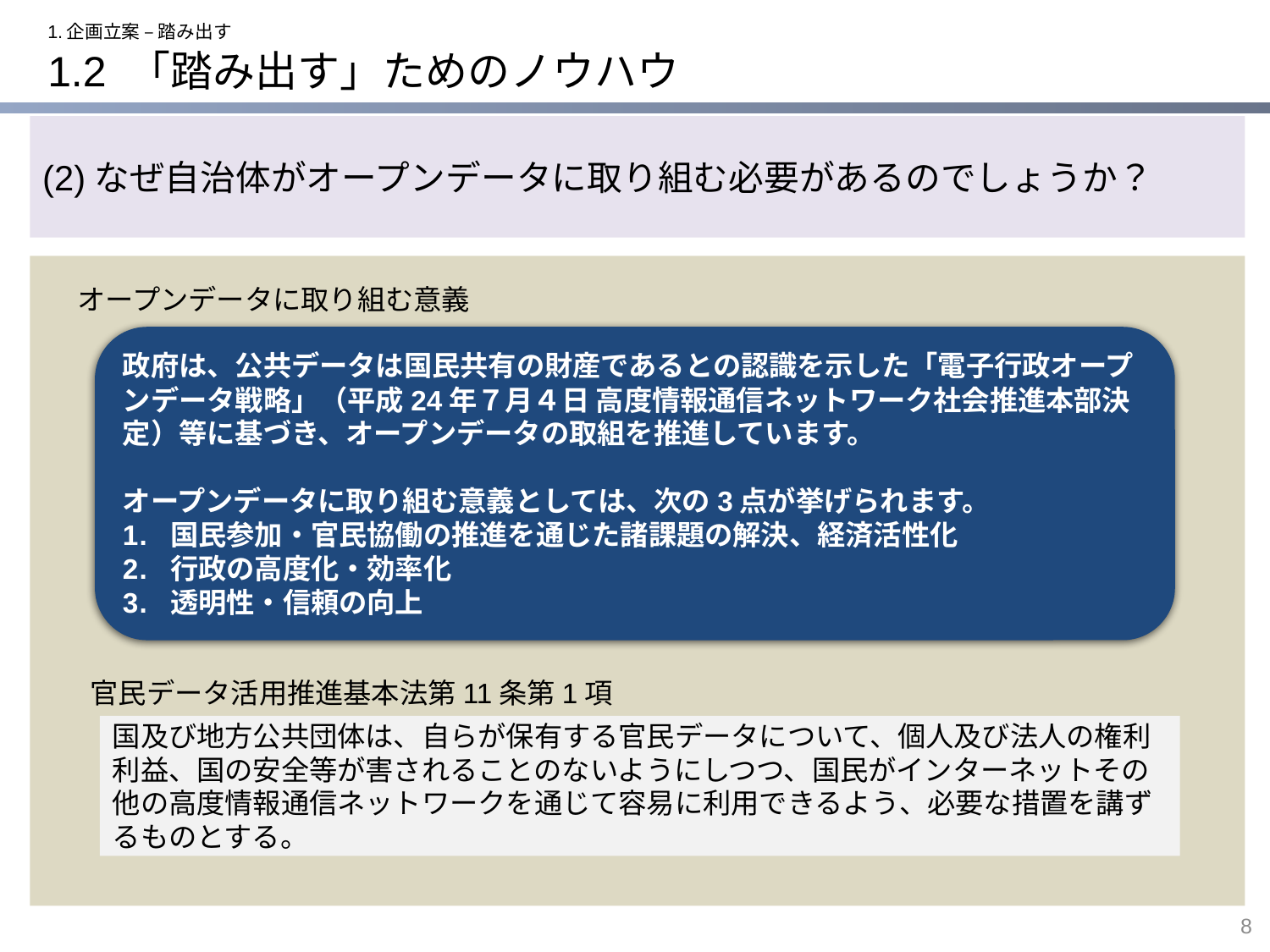

1.企画立案 – 踏み出す
# 1.2 「踏み出す」ためのノウハウ
(2)なぜ自治体がオープンデータに取り組む必要があるのでしょうか？

オープンデータに取り組む意義
政府は、公共データは国民共有の財産であるとの認識を示した「電子行政オープンデータ戦略」（平成24年７月４日 高度情報通信ネットワーク社会推進本部決定）等に基づき、オープンデータの取組を推進しています。

オープンデータに取り組む意義としては、次の3点が挙げられます。
国民参加・官民協働の推進を通じた諸課題の解決、経済活性化
行政の高度化・効率化
透明性・信頼の向上
官民データ活用推進基本法第11条第1項
国及び地方公共団体は、自らが保有する官民データについて、個人及び法人の権利利益、国の安全等が害されることのないようにしつつ、国民がインターネットその他の高度情報通信ネットワークを通じて容易に利用できるよう、必要な措置を講ずるものとする。
8